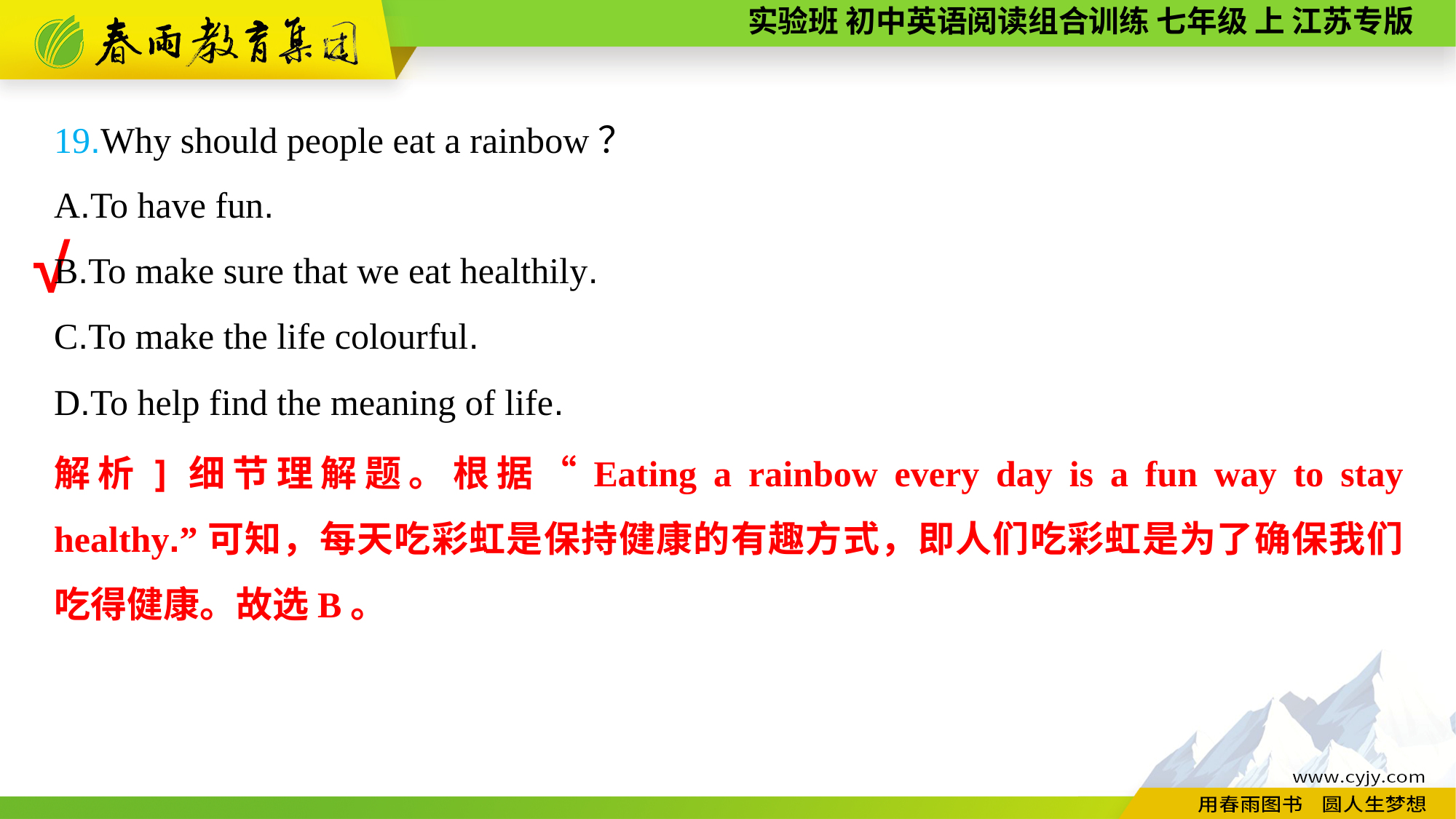

19.Why should people eat a rainbow？
A.To have fun.
B.To make sure that we eat healthily.
C.To make the life colourful.
D.To help find the meaning of life.
√
解析]细节理解题。根据“Eating a rainbow every day is a fun way to stay healthy.”可知，每天吃彩虹是保持健康的有趣方式，即人们吃彩虹是为了确保我们吃得健康。故选B。